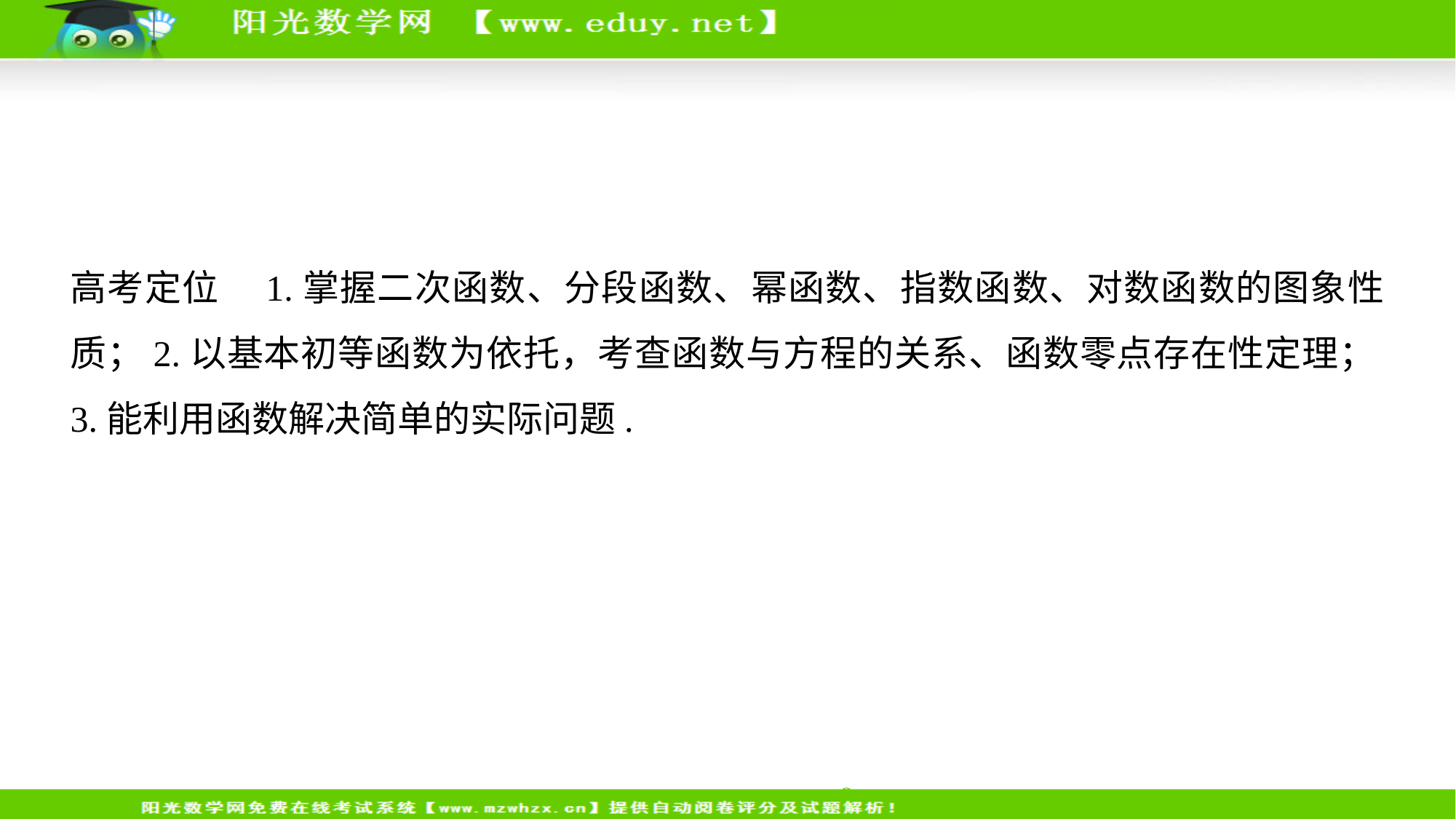

高考定位　1.掌握二次函数、分段函数、幂函数、指数函数、对数函数的图象性质；2.以基本初等函数为依托，考查函数与方程的关系、函数零点存在性定理；3.能利用函数解决简单的实际问题.